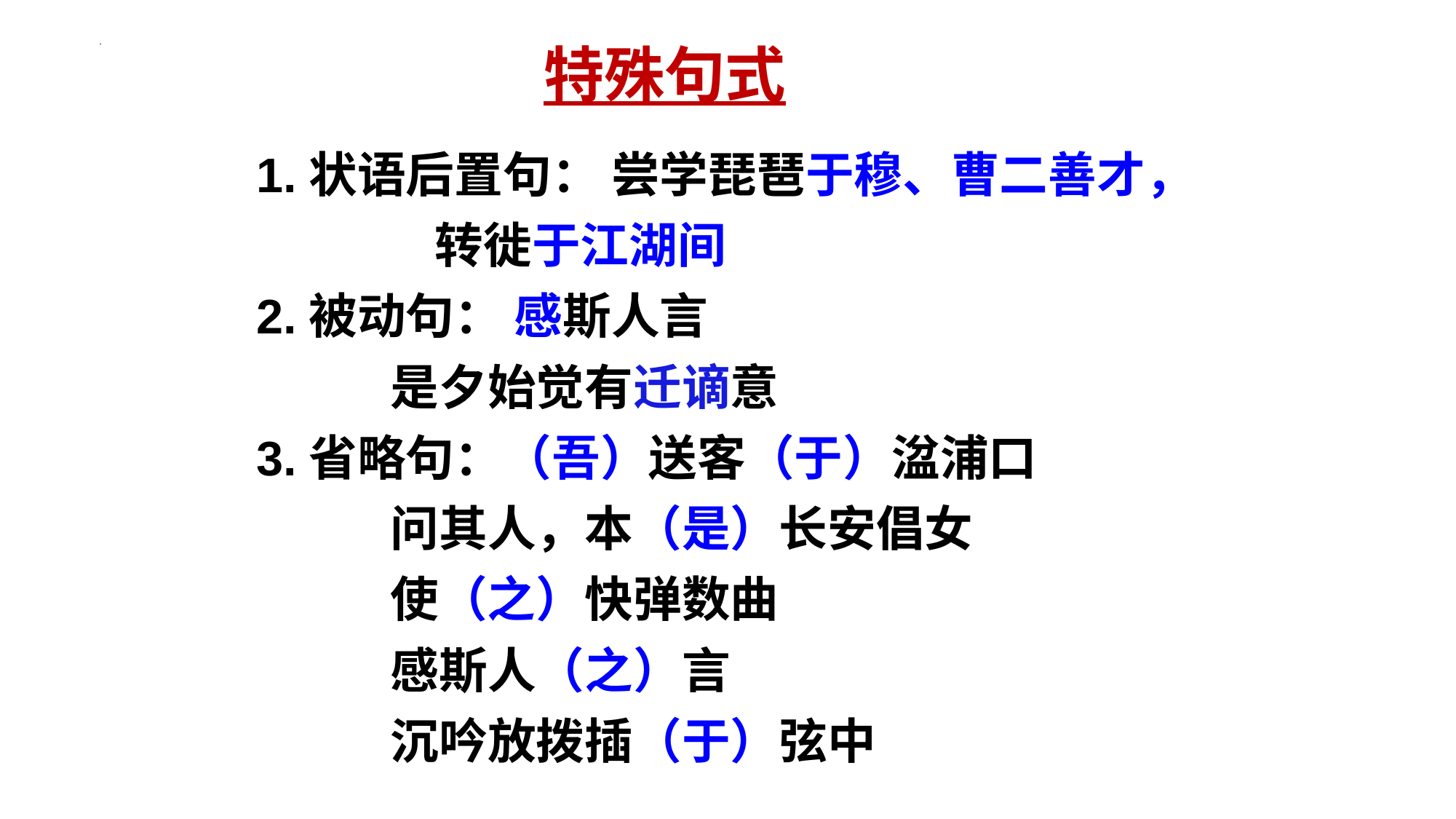

特殊句式
1.状语后置句： 尝学琵琶于穆、曹二善才，
               转徙于江湖间
2.被动句： 感斯人言
           是夕始觉有迁谪意
3.省略句：（吾）送客（于）湓浦口
           问其人，本（是）长安倡女
           使（之）快弹数曲
           感斯人（之）言
           沉吟放拨插（于）弦中